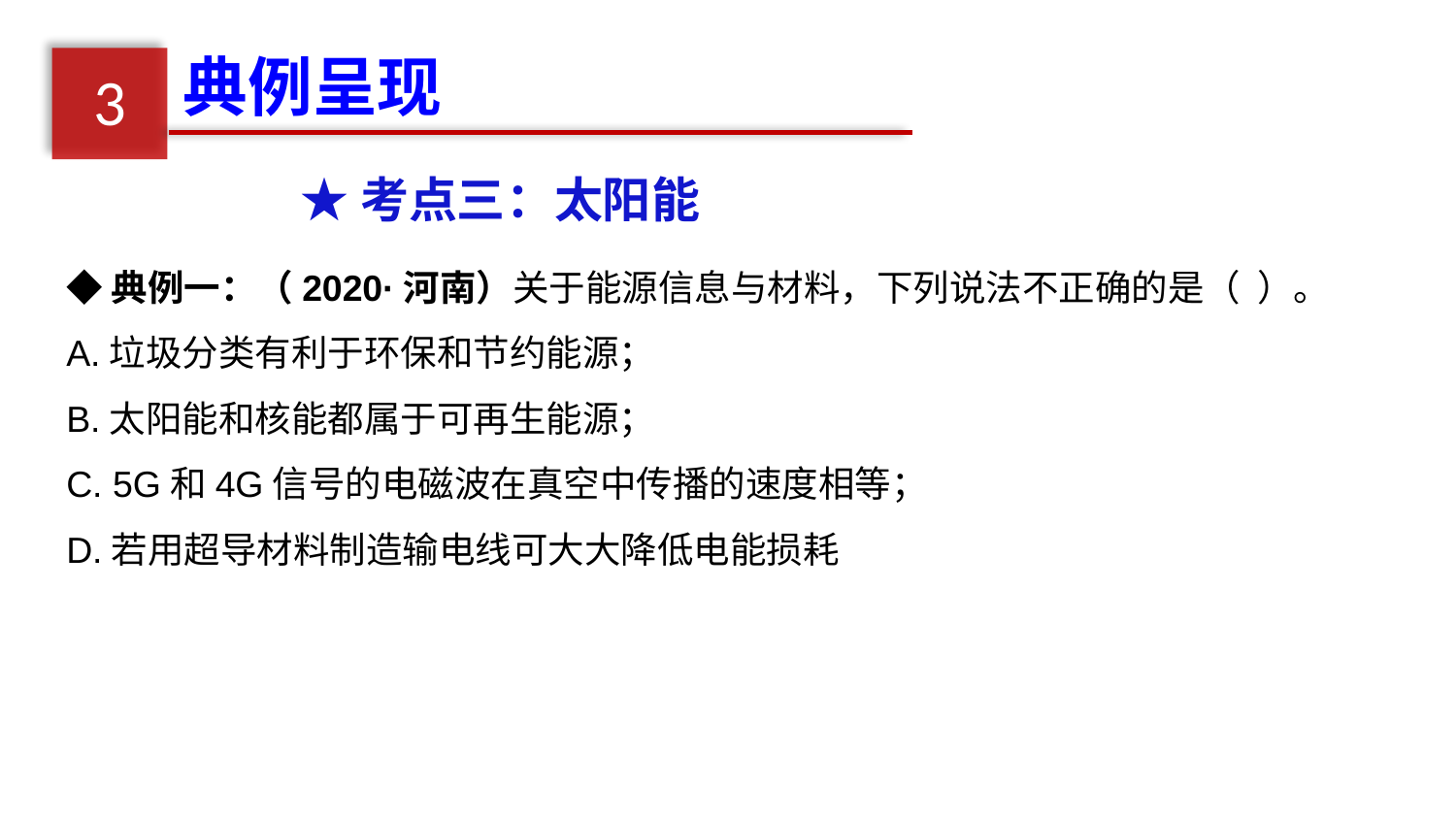

典例呈现

3
★考点三：太阳能
◆典例一：（2020·河南）关于能源信息与材料，下列说法不正确的是（  ）。
A.垃圾分类有利于环保和节约能源；
B.太阳能和核能都属于可再生能源；
C. 5G和4G信号的电磁波在真空中传播的速度相等；
D.若用超导材料制造输电线可大大降低电能损耗